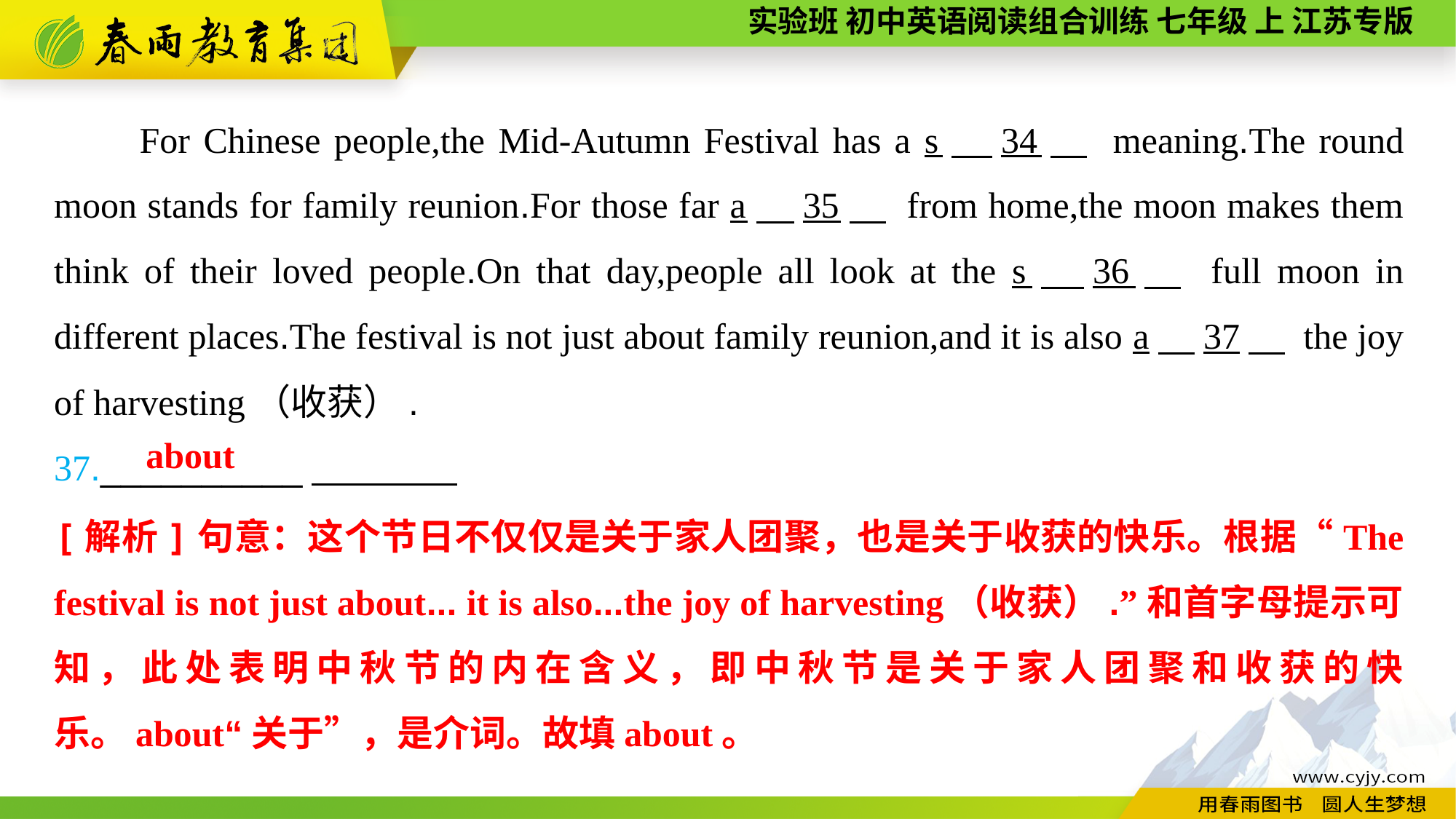

For Chinese people,the Mid-Autumn Festival has a s　34　 meaning.The round moon stands for family reunion.For those far a　35　 from home,the moon makes them think of their loved people.On that day,people all look at the s　36　 full moon in different places.The festival is not just about family reunion,and it is also a　37　 the joy of harvesting（收获）.
37.__________
about
[解析]句意：这个节日不仅仅是关于家人团聚，也是关于收获的快乐。根据“The festival is not just about... it is also...the joy of harvesting（收获）.”和首字母提示可知，此处表明中秋节的内在含义，即中秋节是关于家人团聚和收获的快乐。about“关于”，是介词。故填about。